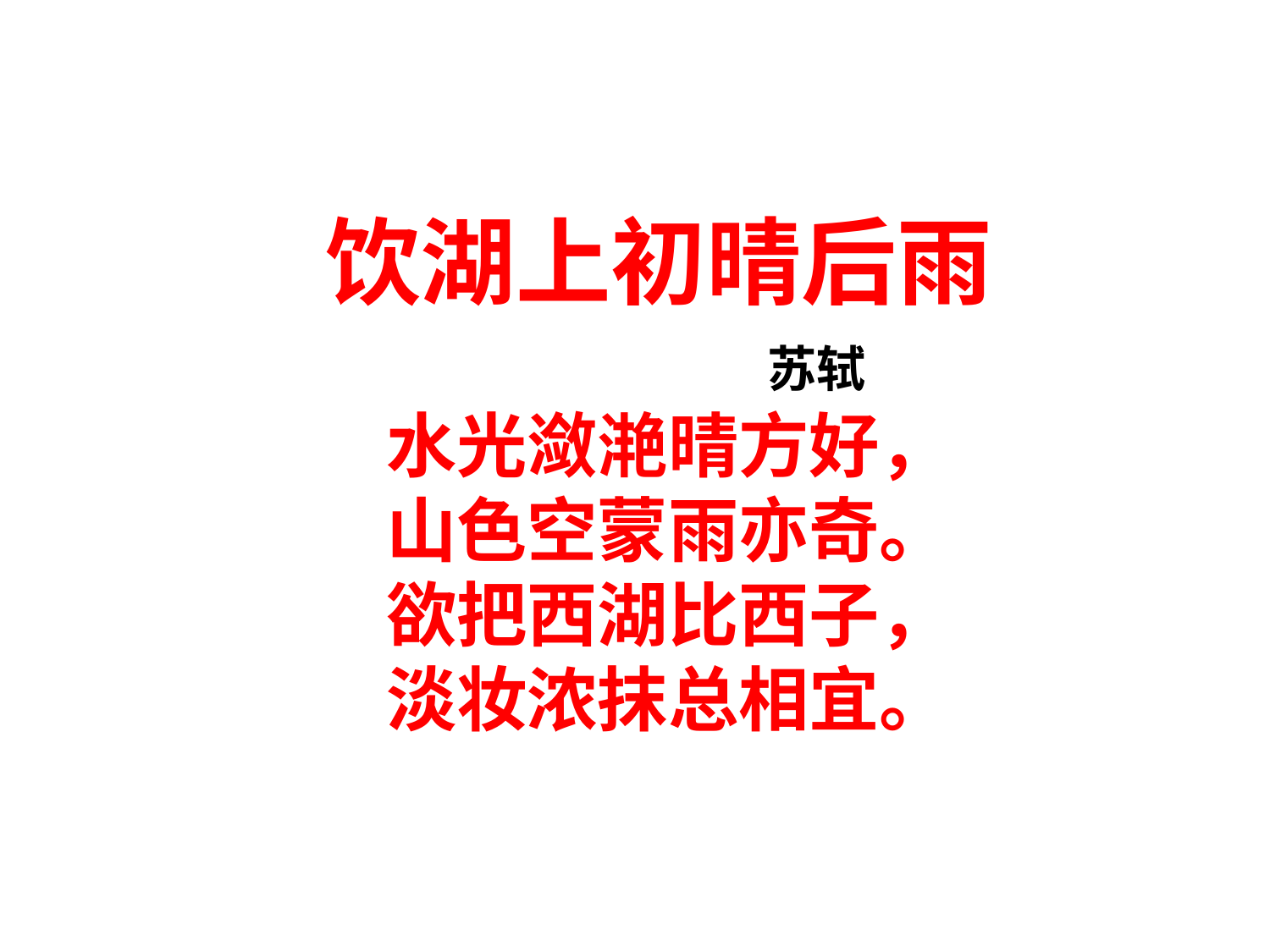

饮湖上初晴后雨
				苏轼
	水光潋滟晴方好，
	山色空蒙雨亦奇。
	欲把西湖比西子，
	淡妆浓抹总相宜。